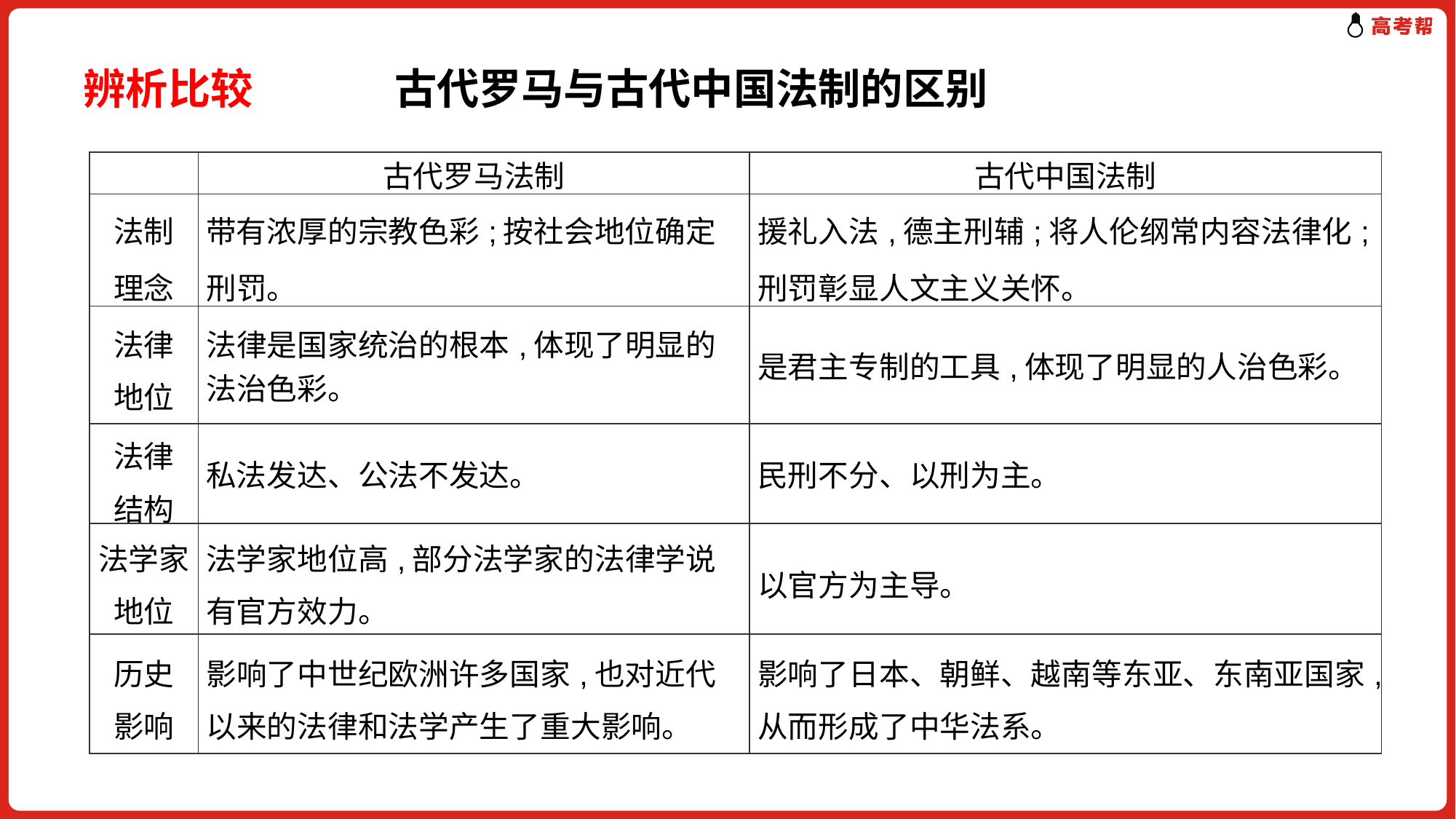

辨析比较　　      古代罗马与古代中国法制的区别
|  | 古代罗马法制 | 古代中国法制 |
| --- | --- | --- |
| 法制 理念 | 带有浓厚的宗教色彩;按社会地位确定刑罚。 | 援礼入法,德主刑辅;将人伦纲常内容法律化;刑罚彰显人文主义关怀。 |
| 法律 地位 | 法律是国家统治的根本,体现了明显的法治色彩。 | 是君主专制的工具,体现了明显的人治色彩。 |
| 法律 结构 | 私法发达、公法不发达。 | 民刑不分、以刑为主。 |
| 法学家地位 | 法学家地位高,部分法学家的法律学说有官方效力。 | 以官方为主导。 |
| 历史 影响 | 影响了中世纪欧洲许多国家,也对近代以来的法律和法学产生了重大影响。 | 影响了日本、朝鲜、越南等东亚、东南亚国家,从而形成了中华法系。 |